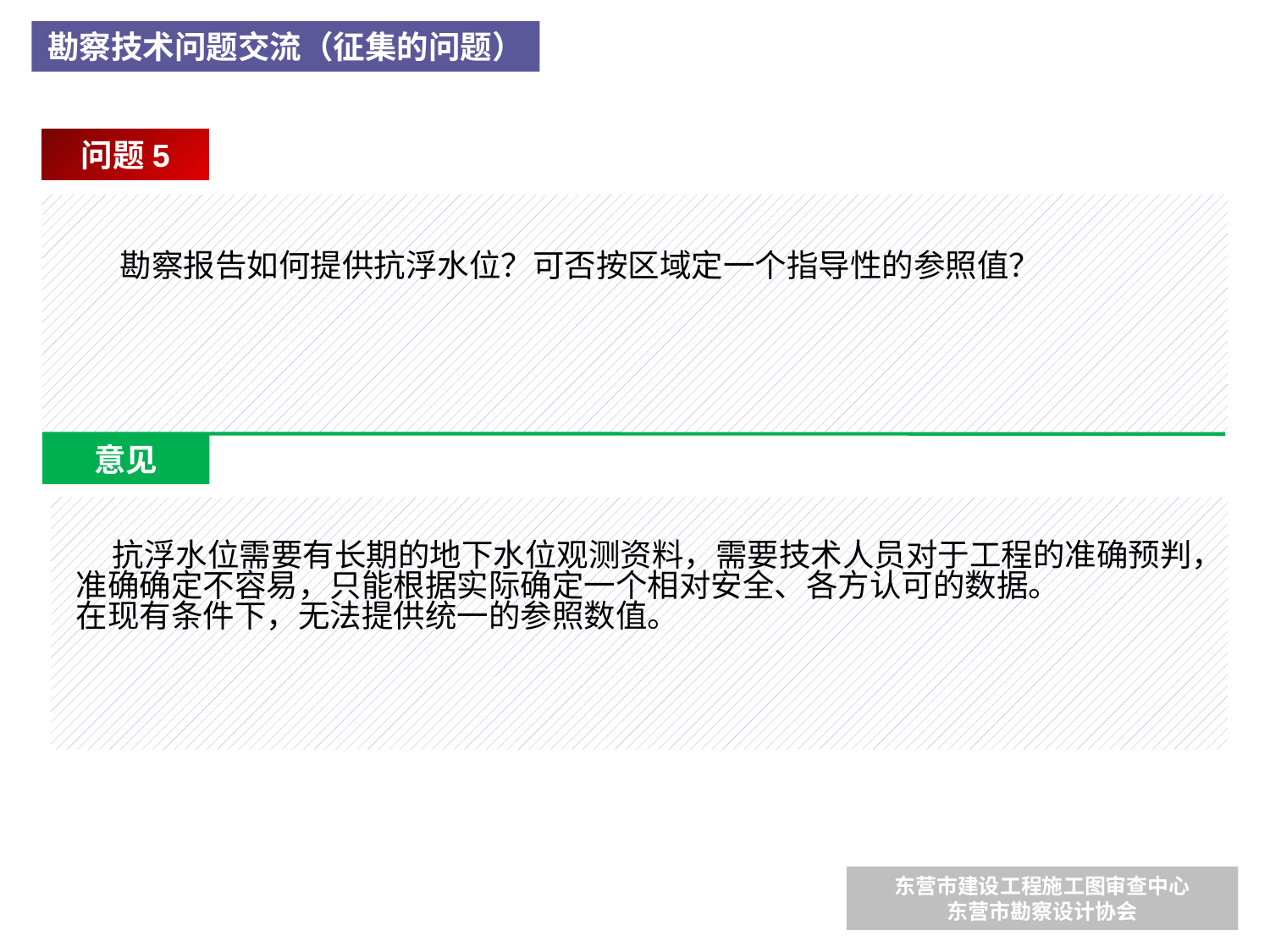

勘察技术问题交流（征集的问题）
问题5

        勘察报告如何提供抗浮水位？可否按区域定一个指导性的参照值？
意见

    抗浮水位需要有长期的地下水位观测资料，需要技术人员对于工程的准确预判，准确确定不容易，只能根据实际确定一个相对安全、各方认可的数据。
在现有条件下，无法提供统一的参照数值。

东营市建设工程施工图审查中心
东营市勘察设计协会